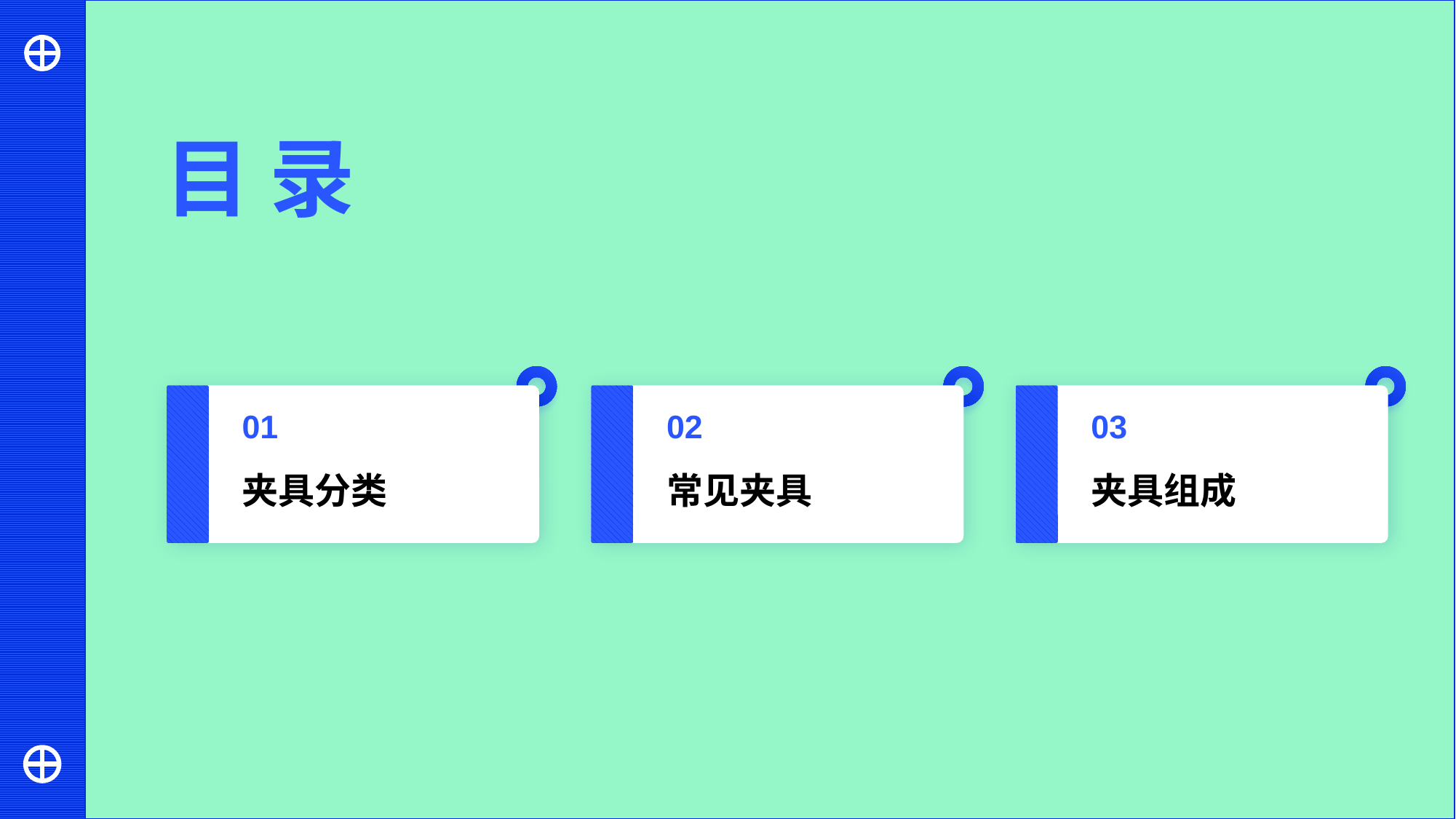

目 录

01
02
03
夹具分类
常见夹具
夹具组成